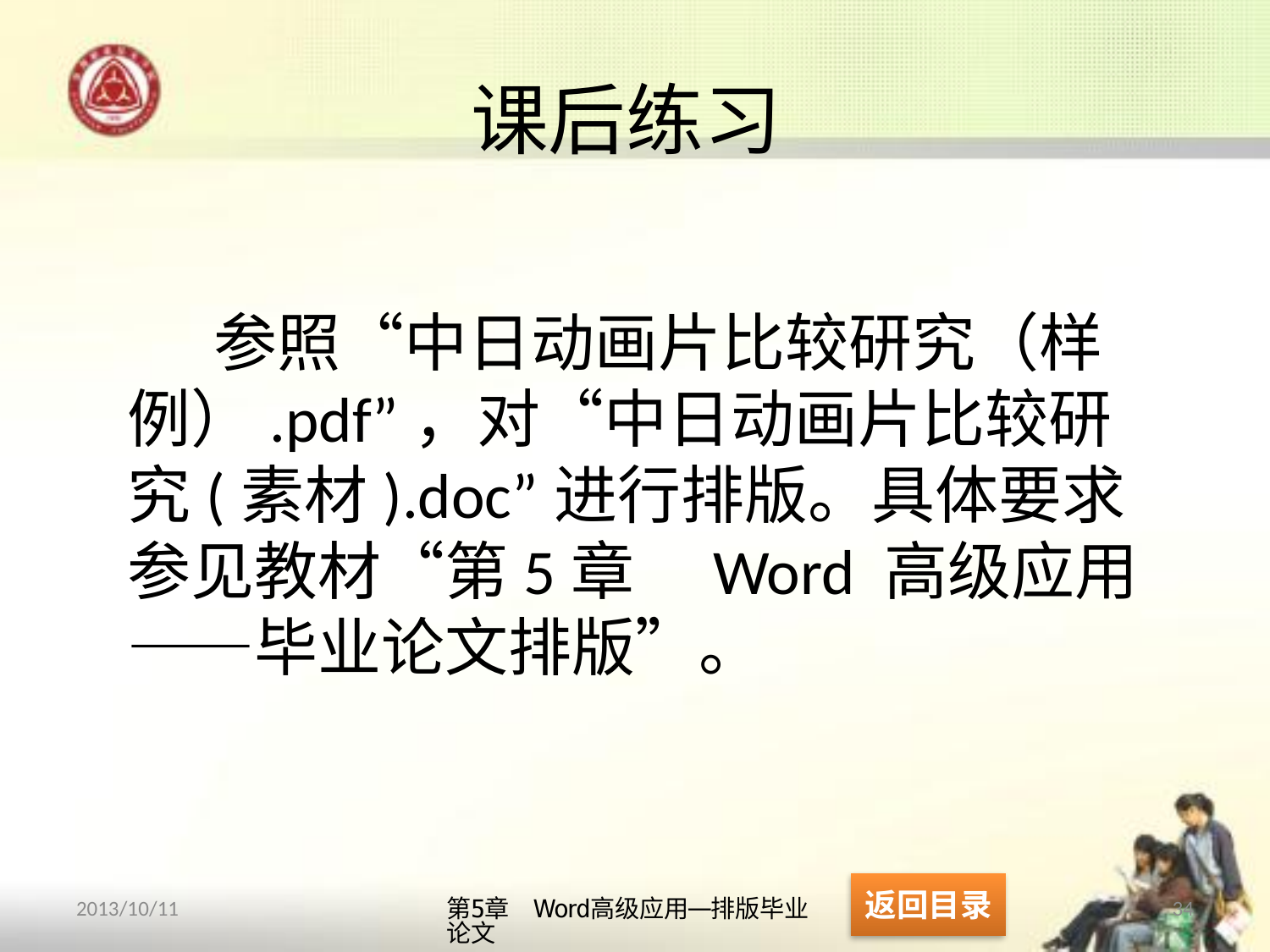

# 课后练习
参照“中日动画片比较研究（样例）.pdf”，对“中日动画片比较研究(素材).doc”进行排版。具体要求参见教材“第5章　Word 高级应用——毕业论文排版”。
返回目录
第5章　Word高级应用—排版毕业论文
34
2013/10/11